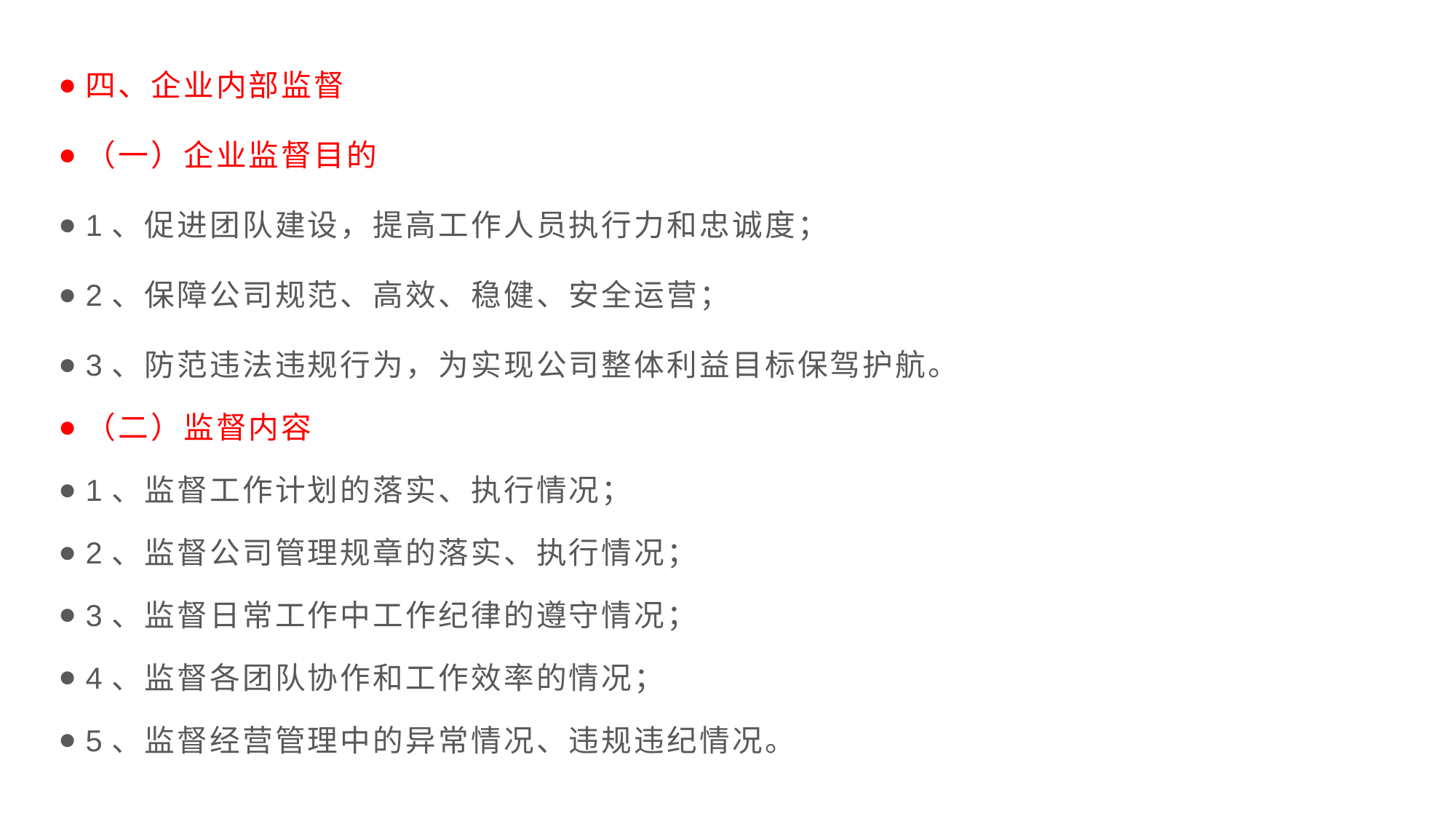

四、企业内部监督
（一）企业监督目的
1、促进团队建设，提高工作人员执行力和忠诚度；
2、保障公司规范、高效、稳健、安全运营；
3、防范违法违规行为，为实现公司整体利益目标保驾护航。
（二）监督内容
1、监督工作计划的落实、执行情况；
2、监督公司管理规章的落实、执行情况；
3、监督日常工作中工作纪律的遵守情况；
4、监督各团队协作和工作效率的情况；
5、监督经营管理中的异常情况、违规违纪情况。
4